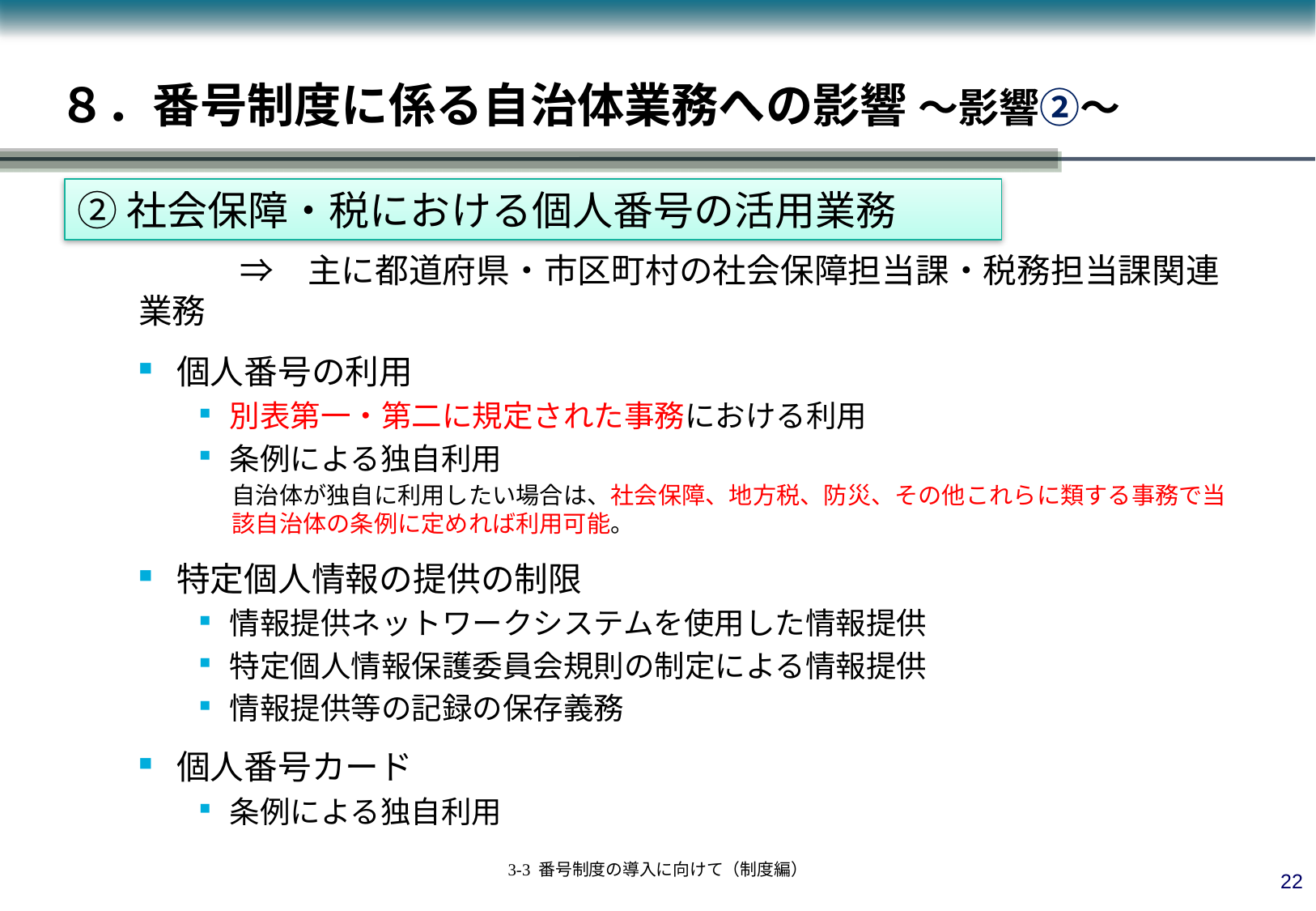

# ８．番号制度に係る自治体業務への影響 ～影響②～
②社会保障・税における個人番号の活用業務
②社会保障・税における個人番号の活用業務
　　　⇒　主に都道府県・市区町村の社会保障担当課・税務担当課関連業務
個人番号の利用
別表第一・第二に規定された事務における利用
条例による独自利用
自治体が独自に利用したい場合は、社会保障、地方税、防災、その他これらに類する事務で当該自治体の条例に定めれば利用可能。
特定個人情報の提供の制限
情報提供ネットワークシステムを使用した情報提供
特定個人情報保護委員会規則の制定による情報提供
情報提供等の記録の保存義務
個人番号カード
条例による独自利用

22
3-3 番号制度の導入に向けて（制度編）